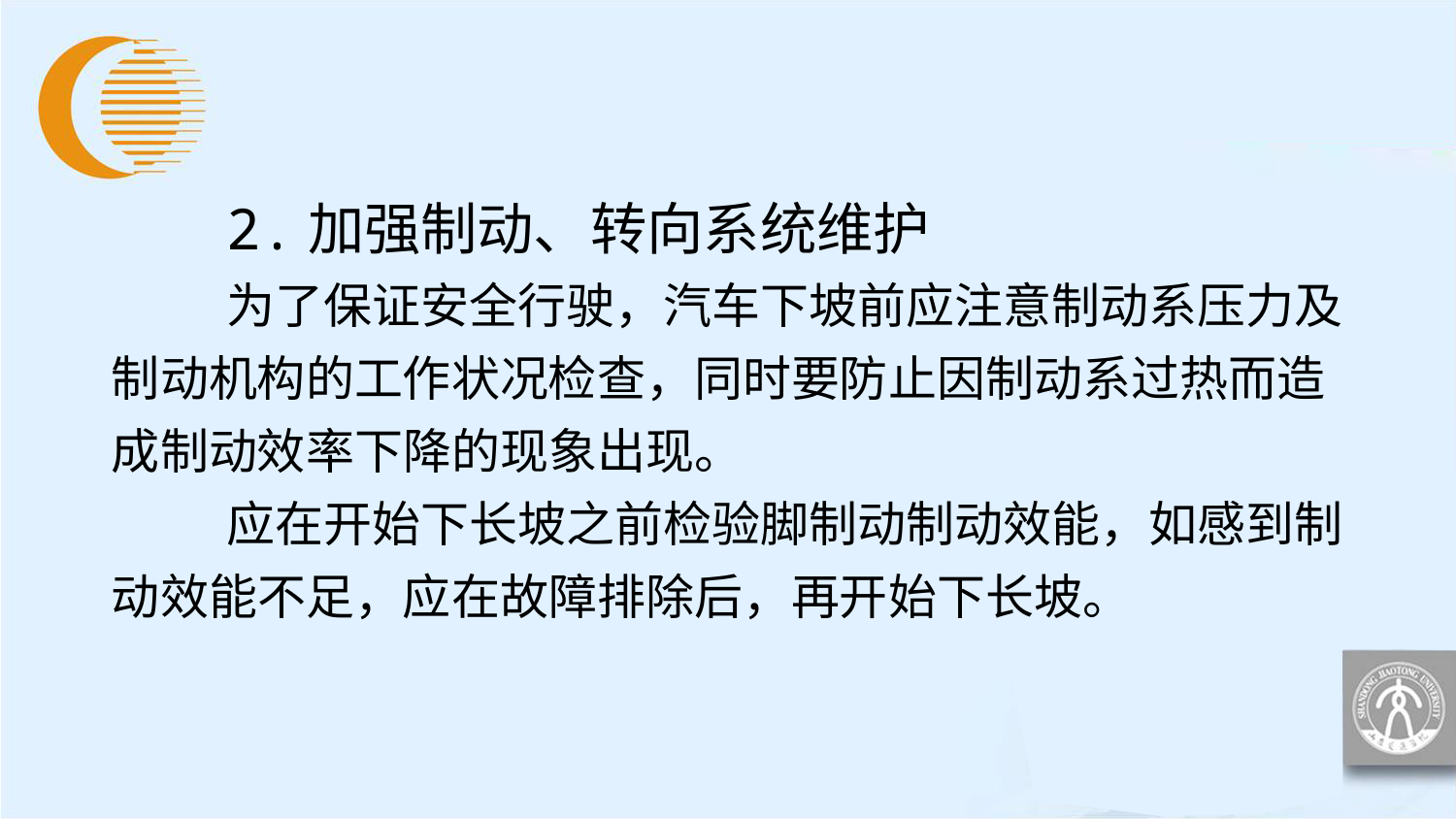

2.加强制动、转向系统维护
为了保证安全行驶，汽车下坡前应注意制动系压力及制动机构的工作状况检查，同时要防止因制动系过热而造成制动效率下降的现象出现。
应在开始下长坡之前检验脚制动制动效能，如感到制动效能不足，应在故障排除后，再开始下长坡。